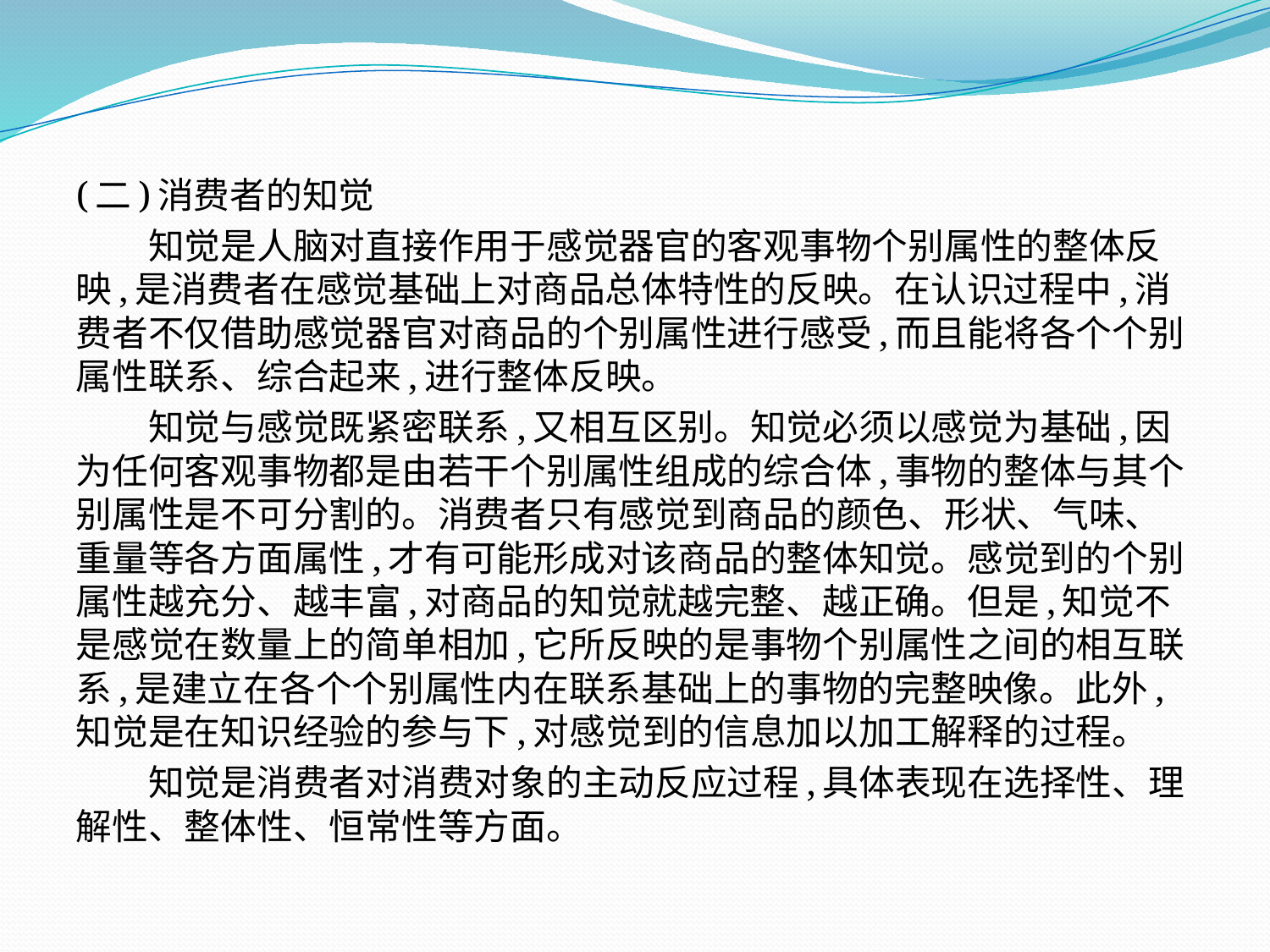

(二)消费者的知觉
　　知觉是人脑对直接作用于感觉器官的客观事物个别属性的整体反映,是消费者在感觉基础上对商品总体特性的反映。在认识过程中,消费者不仅借助感觉器官对商品的个别属性进行感受,而且能将各个个别属性联系、综合起来,进行整体反映。
　　知觉与感觉既紧密联系,又相互区别。知觉必须以感觉为基础,因为任何客观事物都是由若干个别属性组成的综合体,事物的整体与其个别属性是不可分割的。消费者只有感觉到商品的颜色、形状、气味、重量等各方面属性,才有可能形成对该商品的整体知觉。感觉到的个别属性越充分、越丰富,对商品的知觉就越完整、越正确。但是,知觉不是感觉在数量上的简单相加,它所反映的是事物个别属性之间的相互联系,是建立在各个个别属性内在联系基础上的事物的完整映像。此外,知觉是在知识经验的参与下,对感觉到的信息加以加工解释的过程。
　　知觉是消费者对消费对象的主动反应过程,具体表现在选择性、理解性、整体性、恒常性等方面。